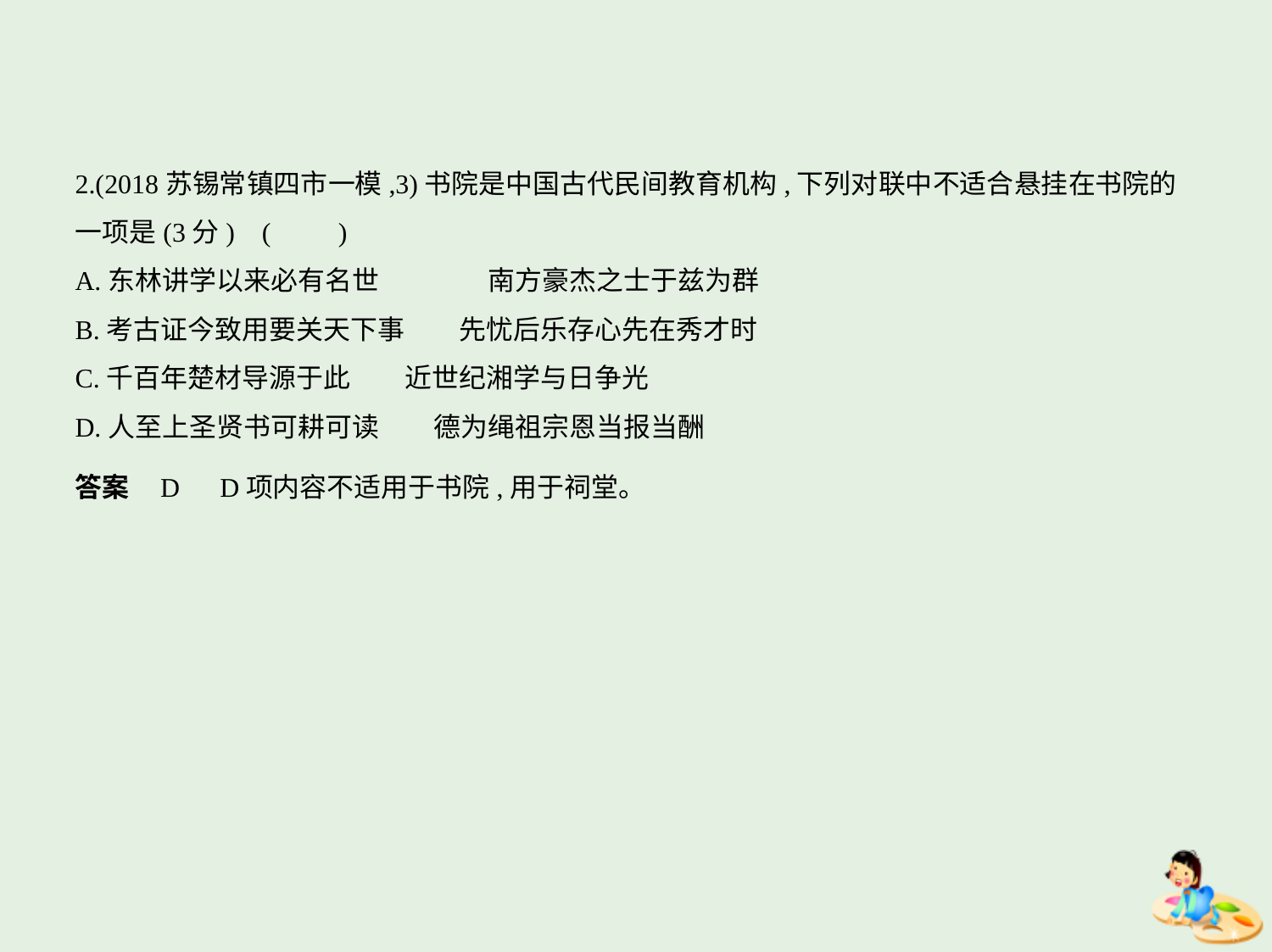

2.(2018苏锡常镇四市一模,3)书院是中国古代民间教育机构,下列对联中不适合悬挂在书院的
一项是(3分) (　　)
A.东林讲学以来必有名世　　　　南方豪杰之士于兹为群
B.考古证今致用要关天下事　　先忧后乐存心先在秀才时
C.千百年楚材导源于此　　近世纪湘学与日争光
D.人至上圣贤书可耕可读　　德为绳祖宗恩当报当酬
答案    D　D项内容不适用于书院,用于祠堂。